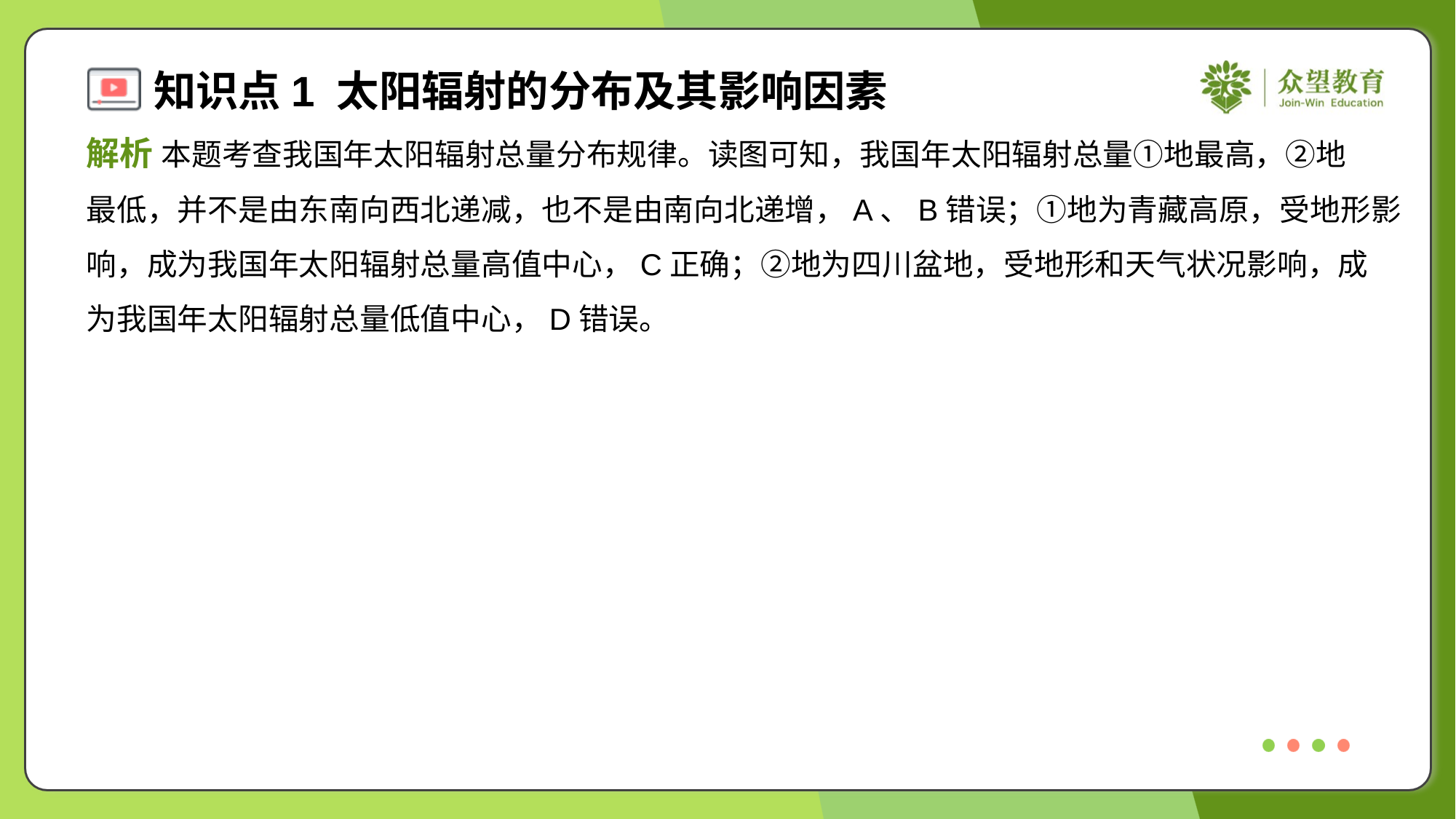

解析 本题考查我国年太阳辐射总量分布规律。读图可知，我国年太阳辐射总量①地最高，②地
最低，并不是由东南向西北递减，也不是由南向北递增，A、B错误；①地为青藏高原，受地形影
响，成为我国年太阳辐射总量高值中心，C正确；②地为四川盆地，受地形和天气状况影响，成
为我国年太阳辐射总量低值中心，D错误。